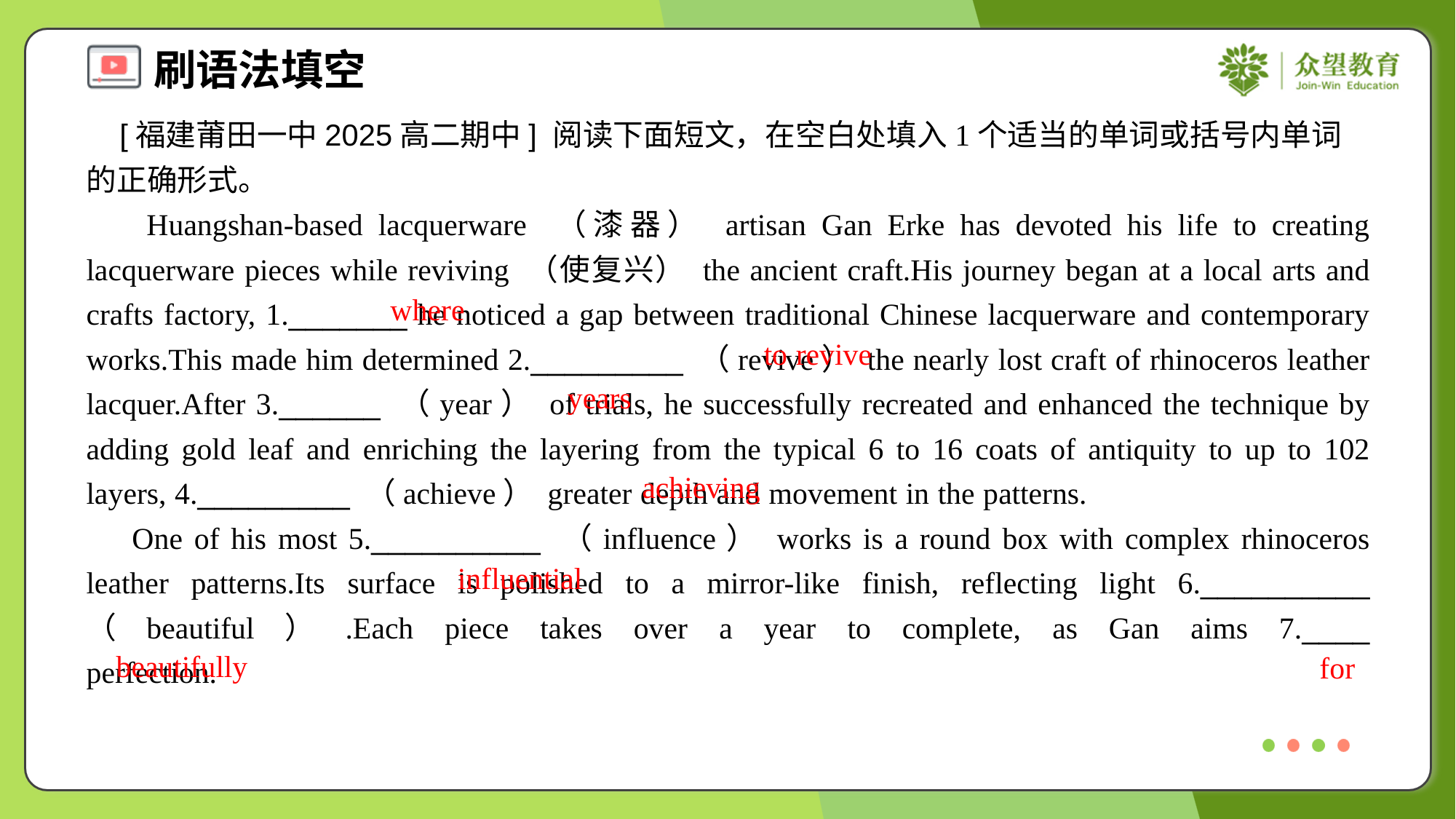

[福建莆田一中2025高二期中] 阅读下面短文，在空白处填入1个适当的单词或括号内单词的正确形式。
    Huangshan-based lacquerware （漆器） artisan Gan Erke has devoted his life to creating lacquerware pieces while reviving （使复兴） the ancient craft.His journey began at a local arts and crafts factory, 1._______ he noticed a gap between traditional Chinese lacquerware and contemporary works.This made him determined 2._________ （revive） the nearly lost craft of rhinoceros leather lacquer.After 3.______ （year） of trials, he successfully recreated and enhanced the technique by adding gold leaf and enriching the layering from the typical 6 to 16 coats of antiquity to up to 102 layers, 4._________ （achieve） greater depth and movement in the patterns.
    One of his most 5.__________ （influence） works is a round box with complex rhinoceros leather patterns.Its surface is polished to a mirror-like finish, reflecting light 6.__________ （beautiful）.Each piece takes over a year to complete, as Gan aims 7.____ perfection.#1.2
where
to revive
years
achieving
influential
beautifully
for